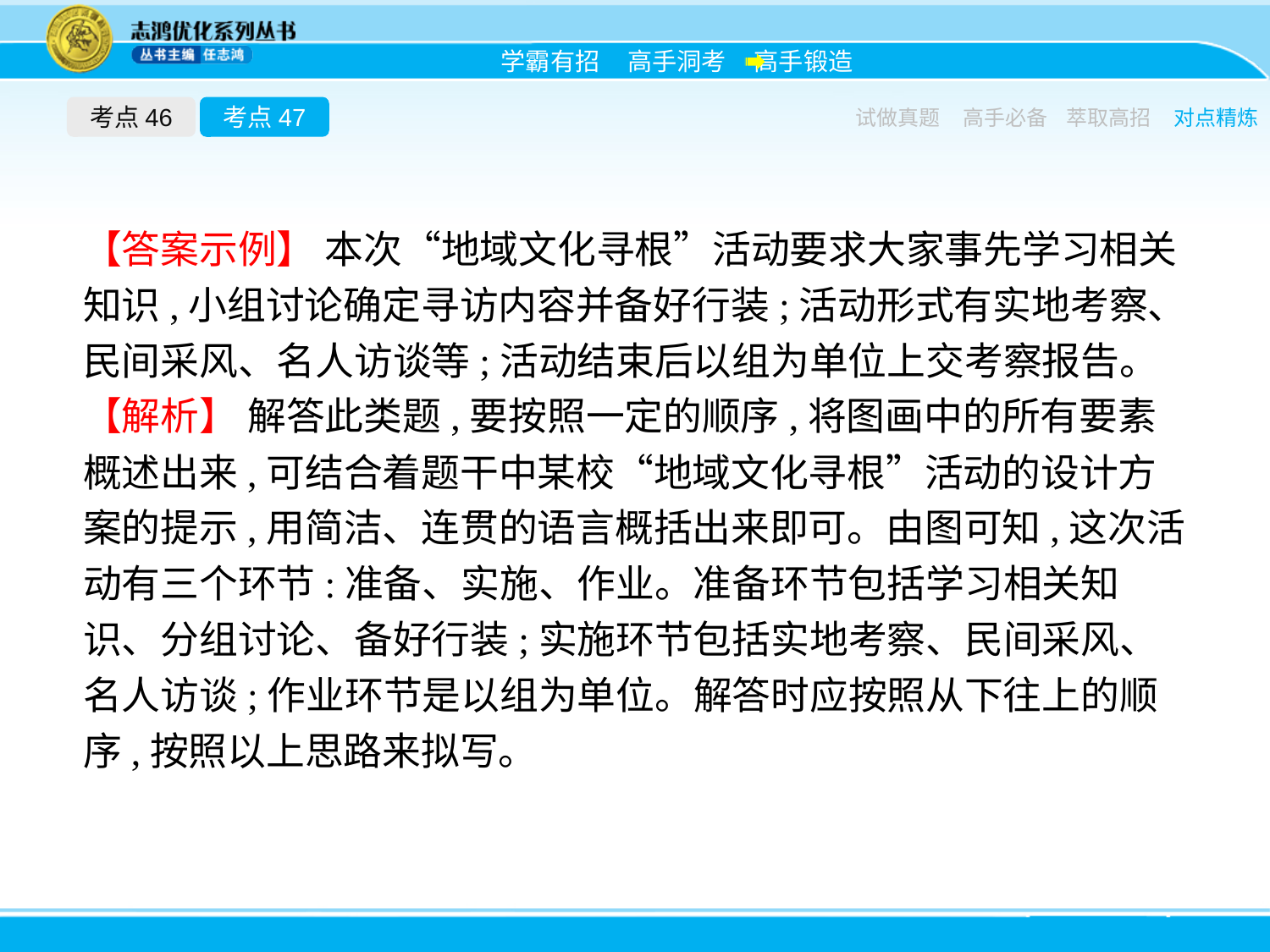

考点46
考点47
试做真题
高手必备
萃取高招
对点精炼
【答案示例】 本次“地域文化寻根”活动要求大家事先学习相关知识,小组讨论确定寻访内容并备好行装;活动形式有实地考察、民间采风、名人访谈等;活动结束后以组为单位上交考察报告。
【解析】 解答此类题,要按照一定的顺序,将图画中的所有要素概述出来,可结合着题干中某校“地域文化寻根”活动的设计方案的提示,用简洁、连贯的语言概括出来即可。由图可知,这次活动有三个环节:准备、实施、作业。准备环节包括学习相关知识、分组讨论、备好行装;实施环节包括实地考察、民间采风、名人访谈;作业环节是以组为单位。解答时应按照从下往上的顺序,按照以上思路来拟写。